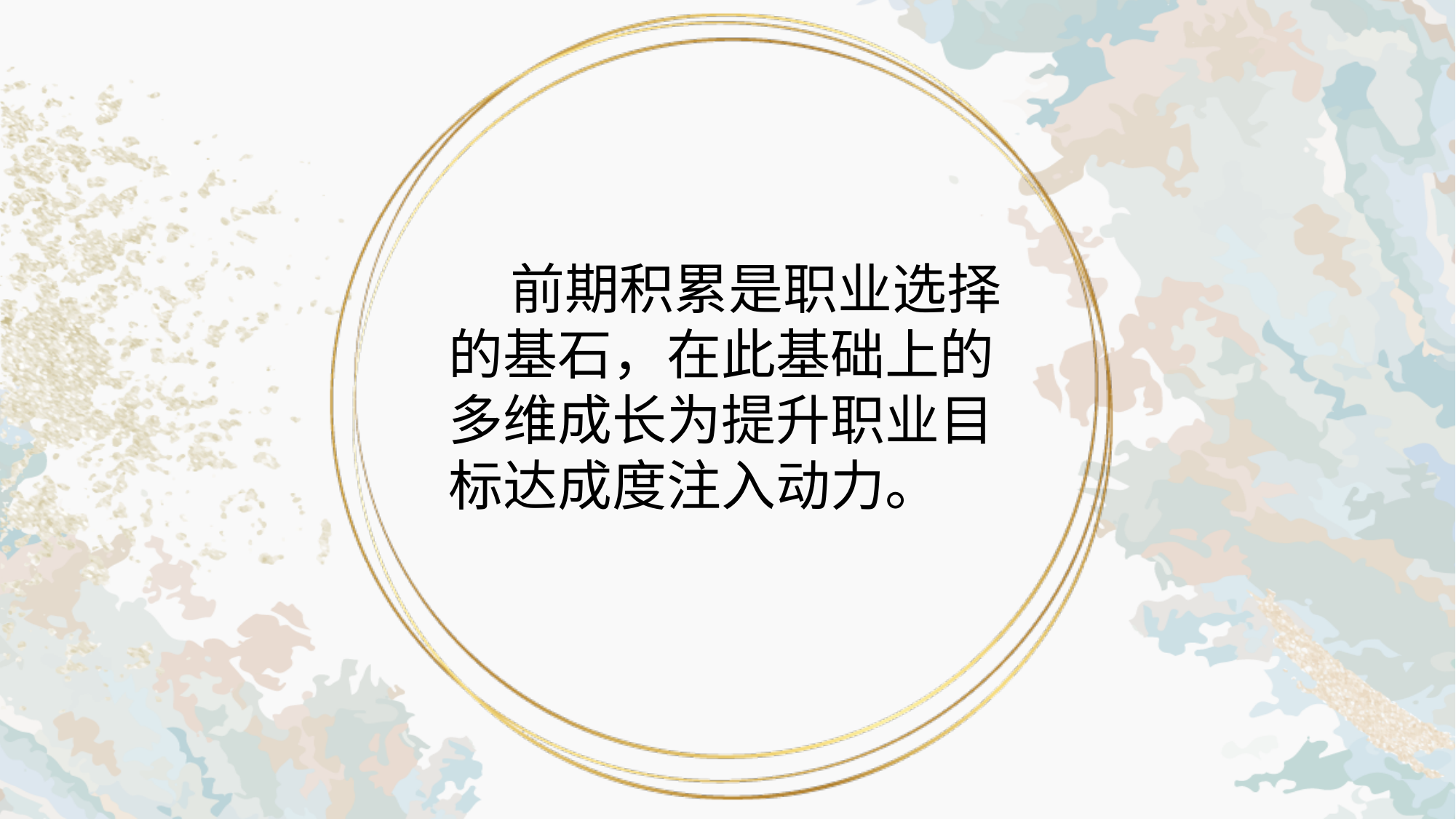

前期积累是职业选择的基石，在此基础上的多维成长为提升职业目标达成度注入动力。